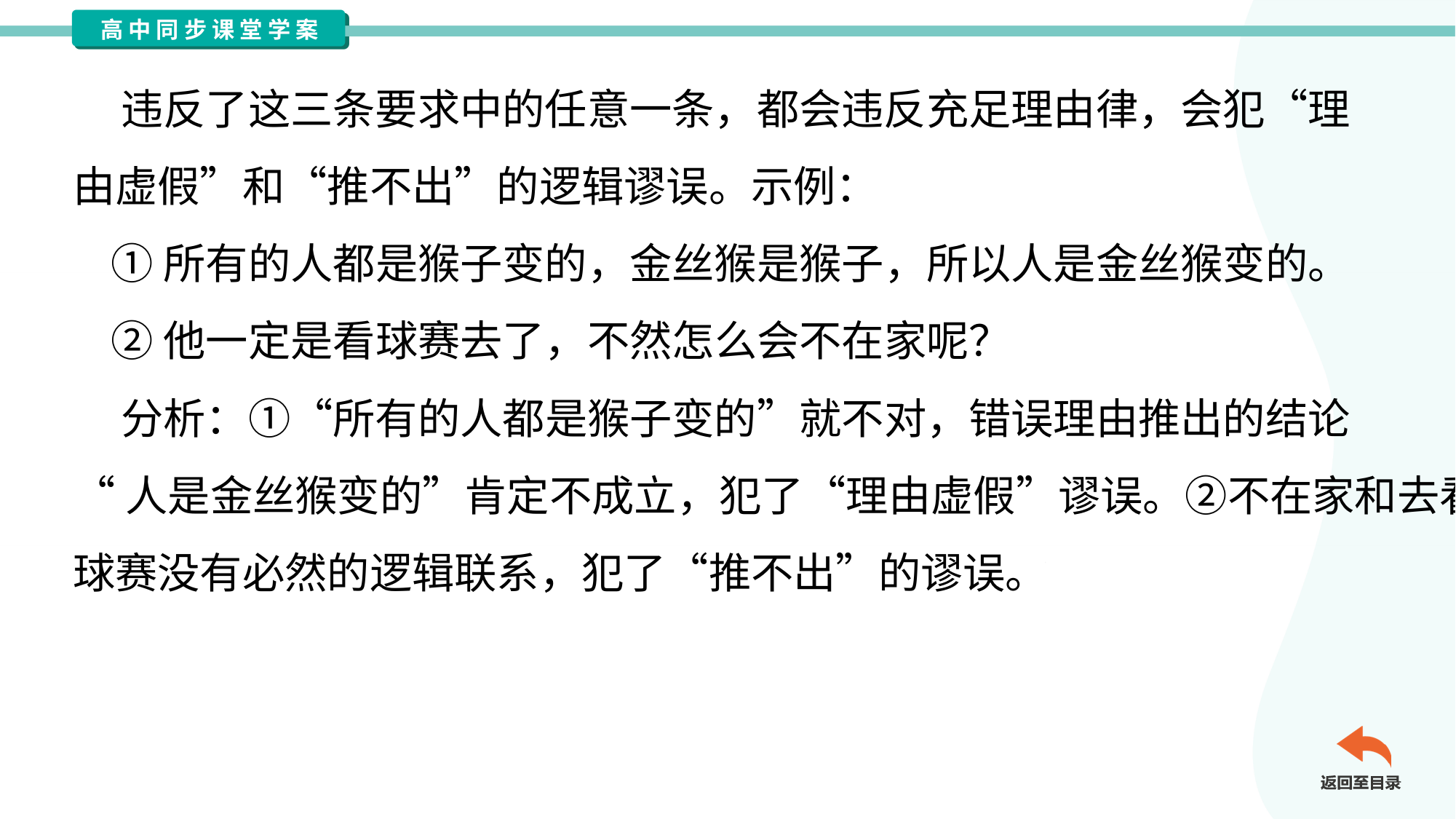

违反了这三条要求中的任意一条，都会违反充足理由律，会犯“理
由虚假”和“推不出”的逻辑谬误。示例：
    ①所有的人都是猴子变的，金丝猴是猴子，所以人是金丝猴变的。
    ②他一定是看球赛去了，不然怎么会不在家呢？
    分析：①“所有的人都是猴子变的”就不对，错误理由推出的结论
“人是金丝猴变的”肯定不成立，犯了“理由虚假”谬误。②不在家和去看
球赛没有必然的逻辑联系，犯了“推不出”的谬误。